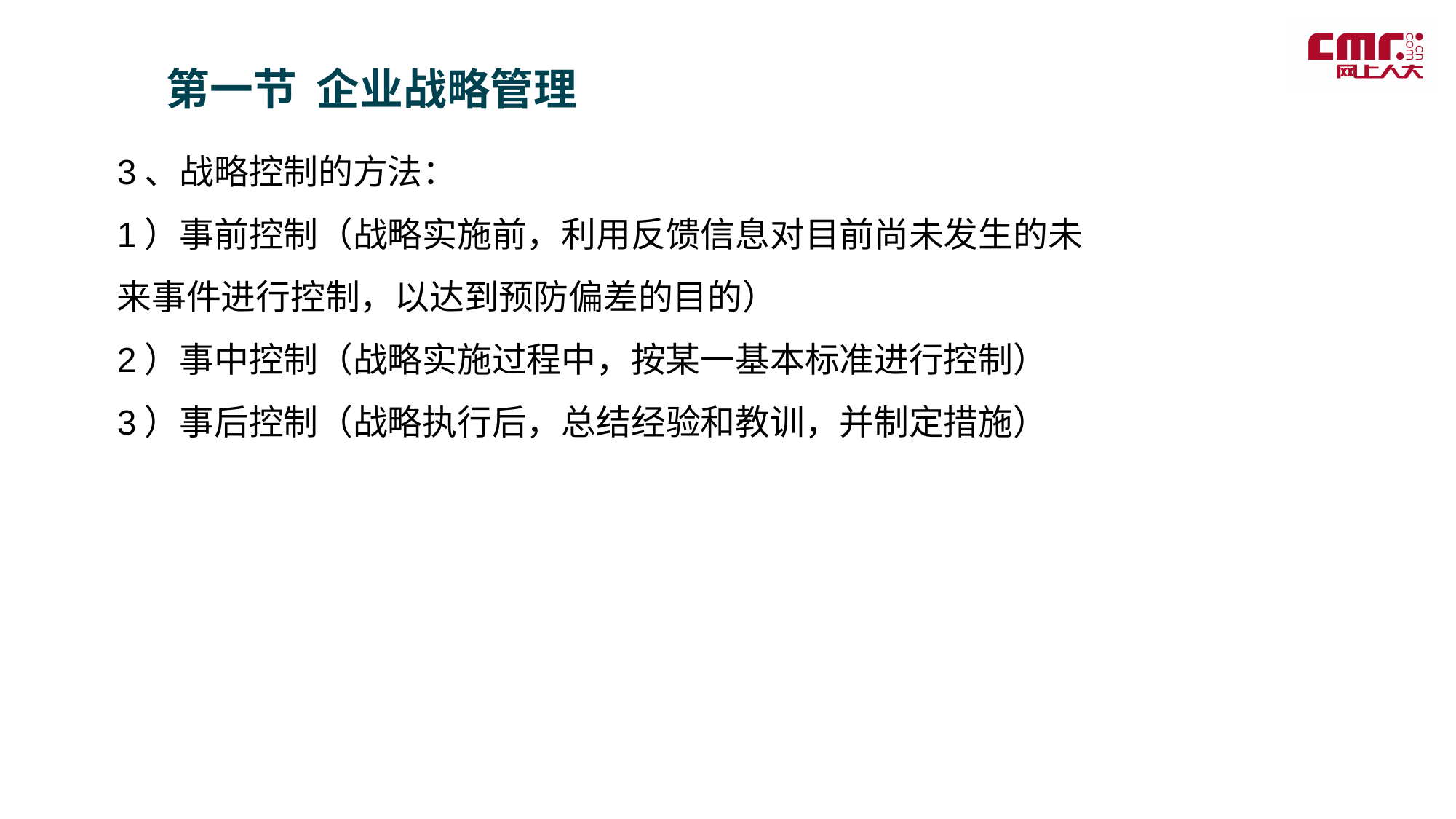

第一节  企业战略管理
3、战略控制的方法：
1）事前控制（战略实施前，利用反馈信息对目前尚未发生的未来事件进行控制，以达到预防偏差的目的）
2）事中控制（战略实施过程中，按某一基本标准进行控制）
3）事后控制（战略执行后，总结经验和教训，并制定措施）